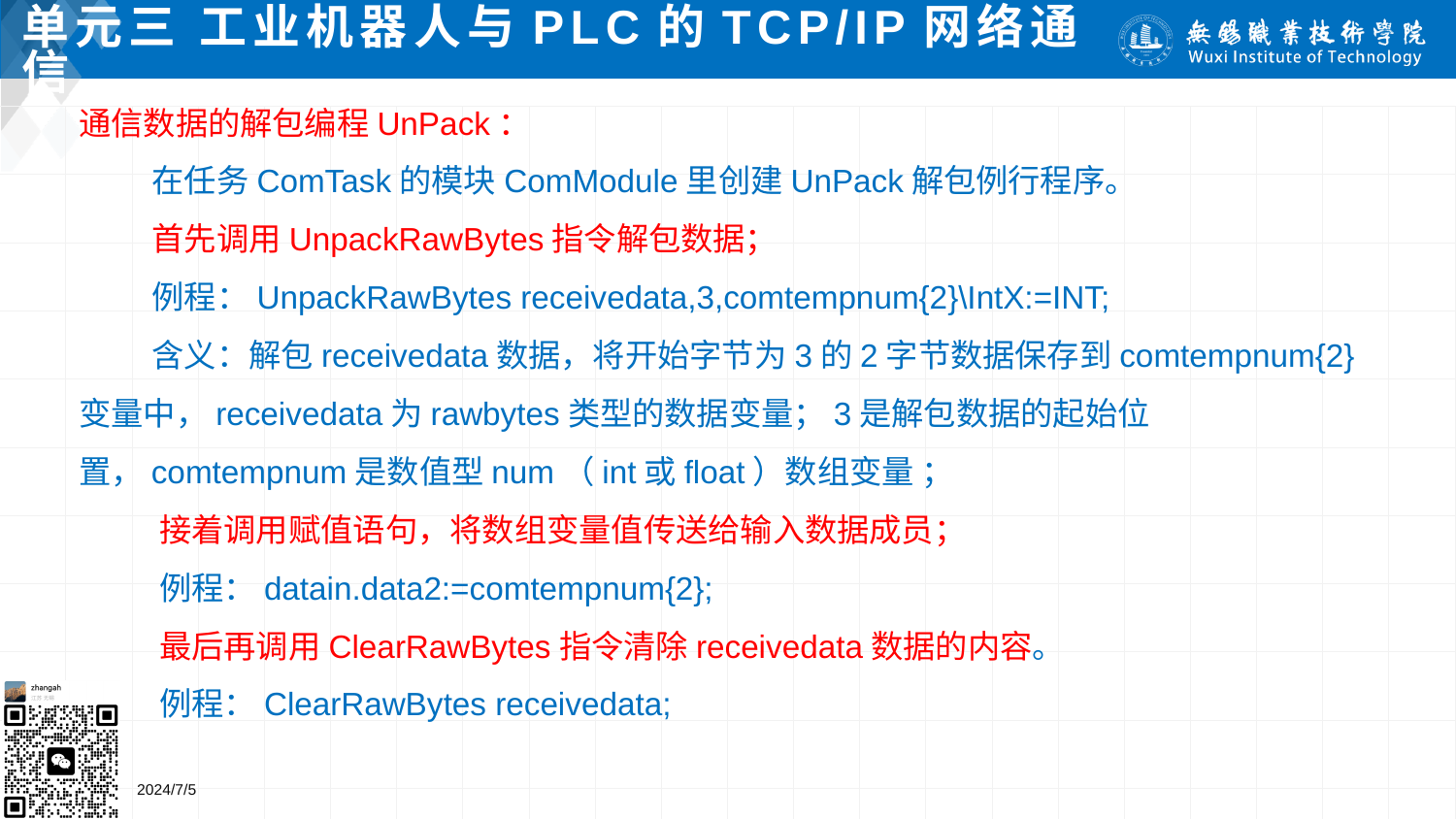

# 单元三 工业机器人与PLC的TCP/IP网络通信
通信数据的解包编程UnPack：
         在任务ComTask的模块ComModule里创建UnPack解包例行程序。
         首先调用UnpackRawBytes指令解包数据；
         例程：UnpackRawBytes receivedata,3,comtempnum{2}\IntX:=INT;
         含义：解包receivedata数据，将开始字节为3的2字节数据保存到comtempnum{2}变量中，receivedata为rawbytes类型的数据变量；3是解包数据的起始位置，comtempnum是数值型num（int或float）数组变量 ；
          接着调用赋值语句，将数组变量值传送给输入数据成员；
          例程：datain.data2:=comtempnum{2};
          最后再调用ClearRawBytes指令清除receivedata数据的内容。
          例程：ClearRawBytes receivedata;
2024/7/5